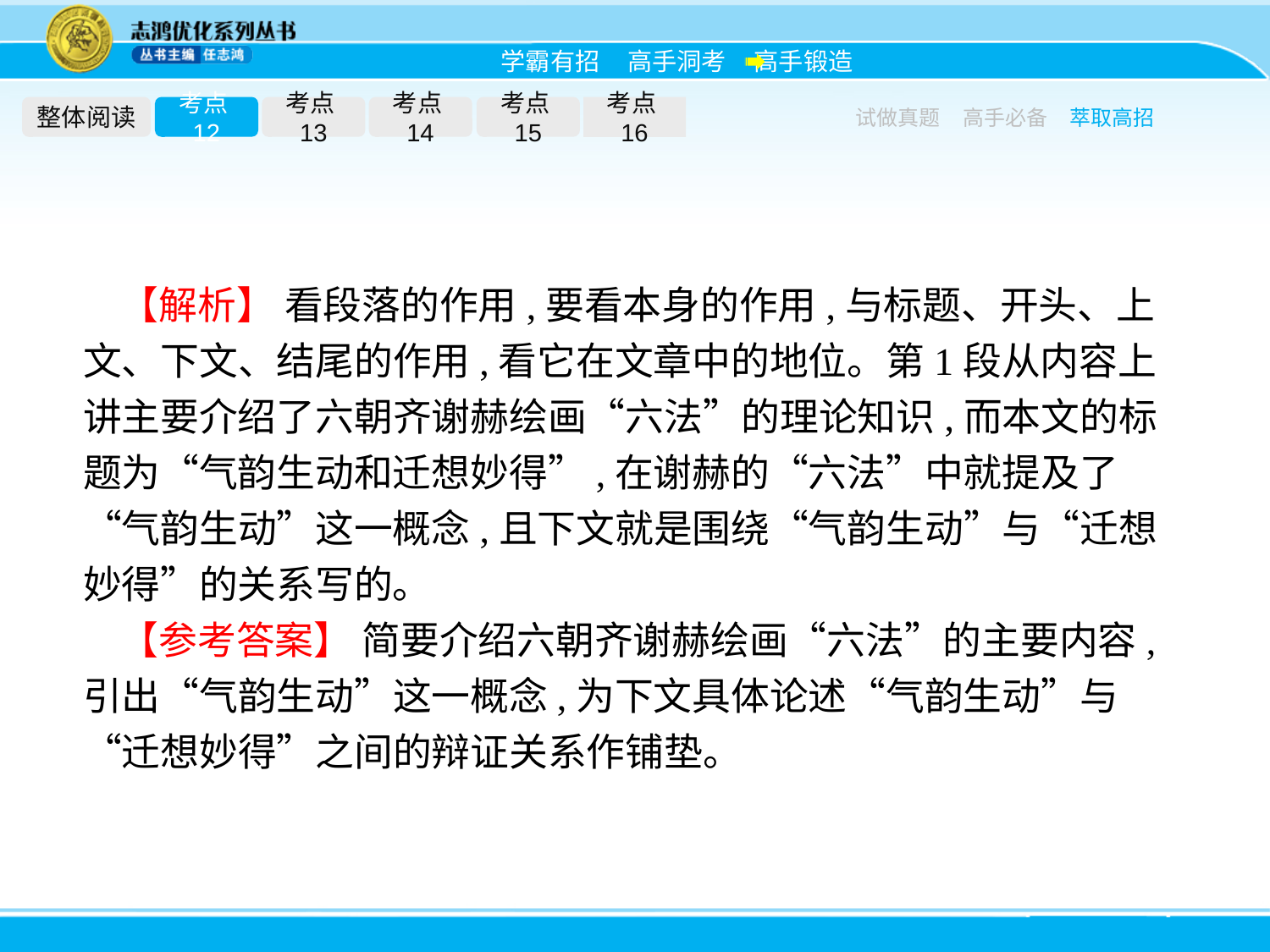

整体阅读
考点12
考点13
考点14
考点15
考点16
试做真题
高手必备
萃取高招
【解析】 看段落的作用,要看本身的作用,与标题、开头、上文、下文、结尾的作用,看它在文章中的地位。第1段从内容上讲主要介绍了六朝齐谢赫绘画“六法”的理论知识,而本文的标题为“气韵生动和迁想妙得”,在谢赫的“六法”中就提及了“气韵生动”这一概念,且下文就是围绕“气韵生动”与“迁想妙得”的关系写的。
【参考答案】 简要介绍六朝齐谢赫绘画“六法”的主要内容,引出“气韵生动”这一概念,为下文具体论述“气韵生动”与“迁想妙得”之间的辩证关系作铺垫。